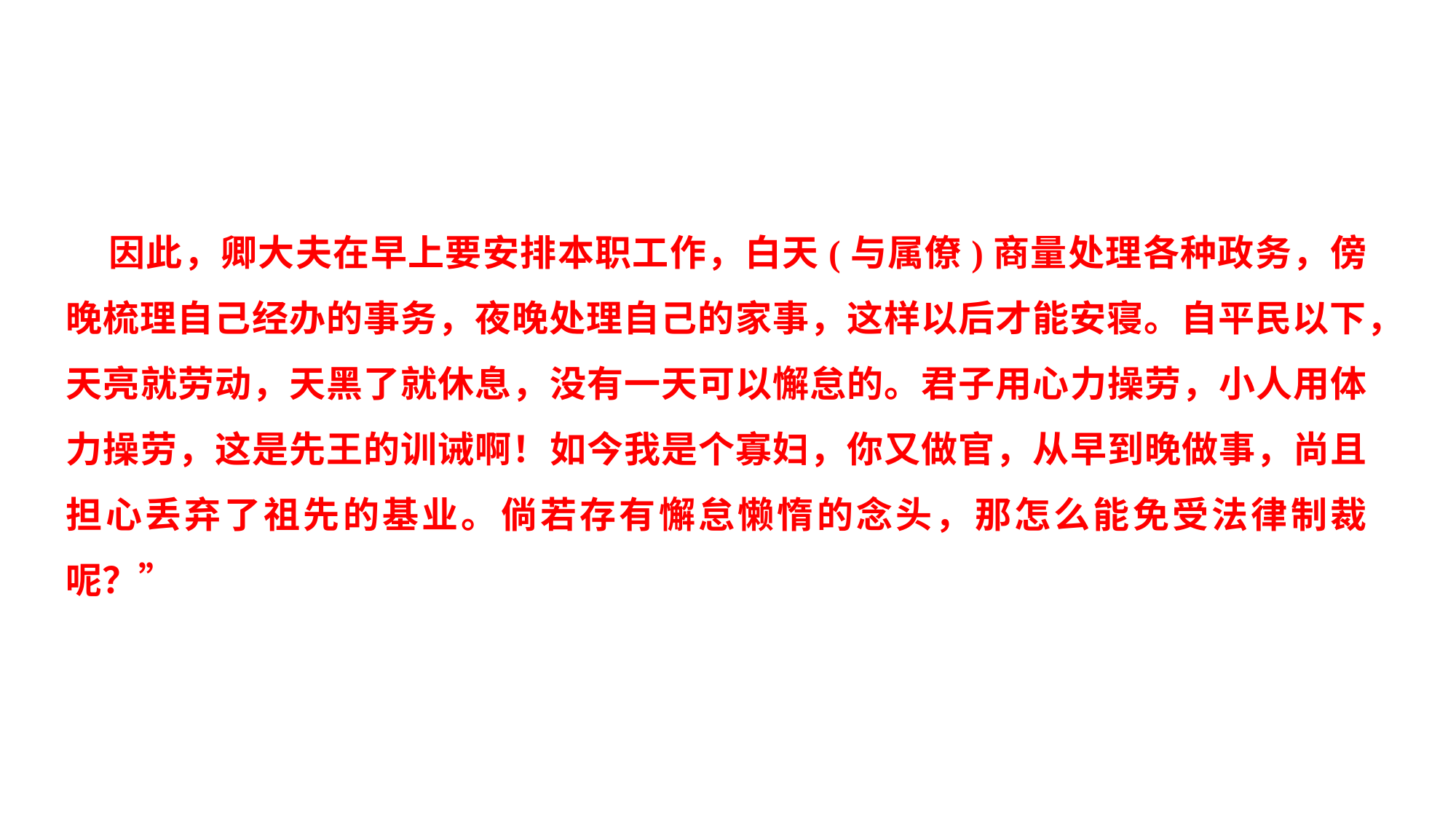

因此，卿大夫在早上要安排本职工作，白天(与属僚)商量处理各种政务，傍晚梳理自己经办的事务，夜晚处理自己的家事，这样以后才能安寝。自平民以下，天亮就劳动，天黑了就休息，没有一天可以懈怠的。君子用心力操劳，小人用体力操劳，这是先王的训诫啊！如今我是个寡妇，你又做官，从早到晚做事，尚且担心丢弃了祖先的基业。倘若存有懈怠懒惰的念头，那怎么能免受法律制裁呢？”